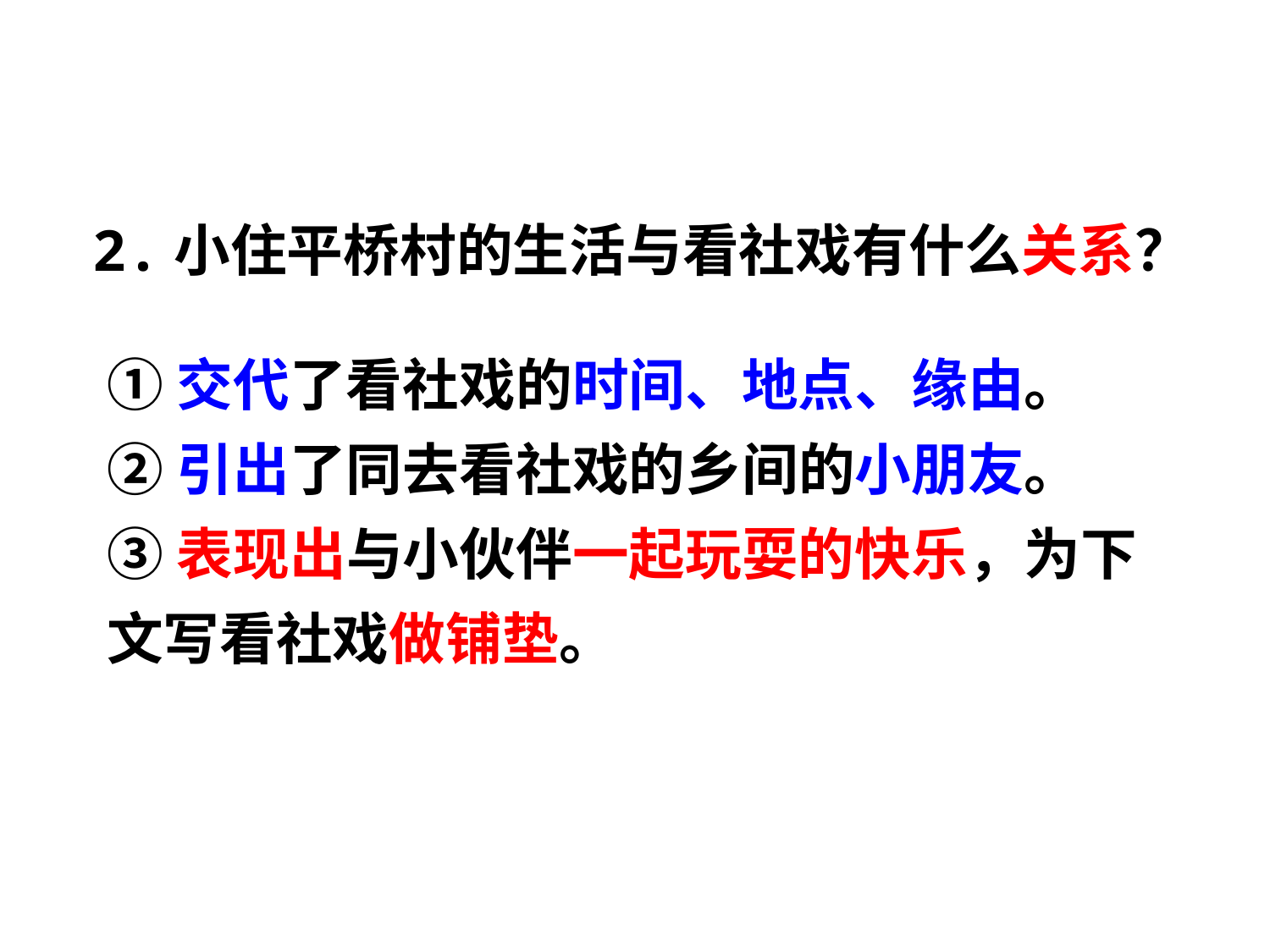

2.小住平桥村的生活与看社戏有什么关系？
①交代了看社戏的时间、地点、缘由。
②引出了同去看社戏的乡间的小朋友。
③表现出与小伙伴一起玩耍的快乐，为下文写看社戏做铺垫。